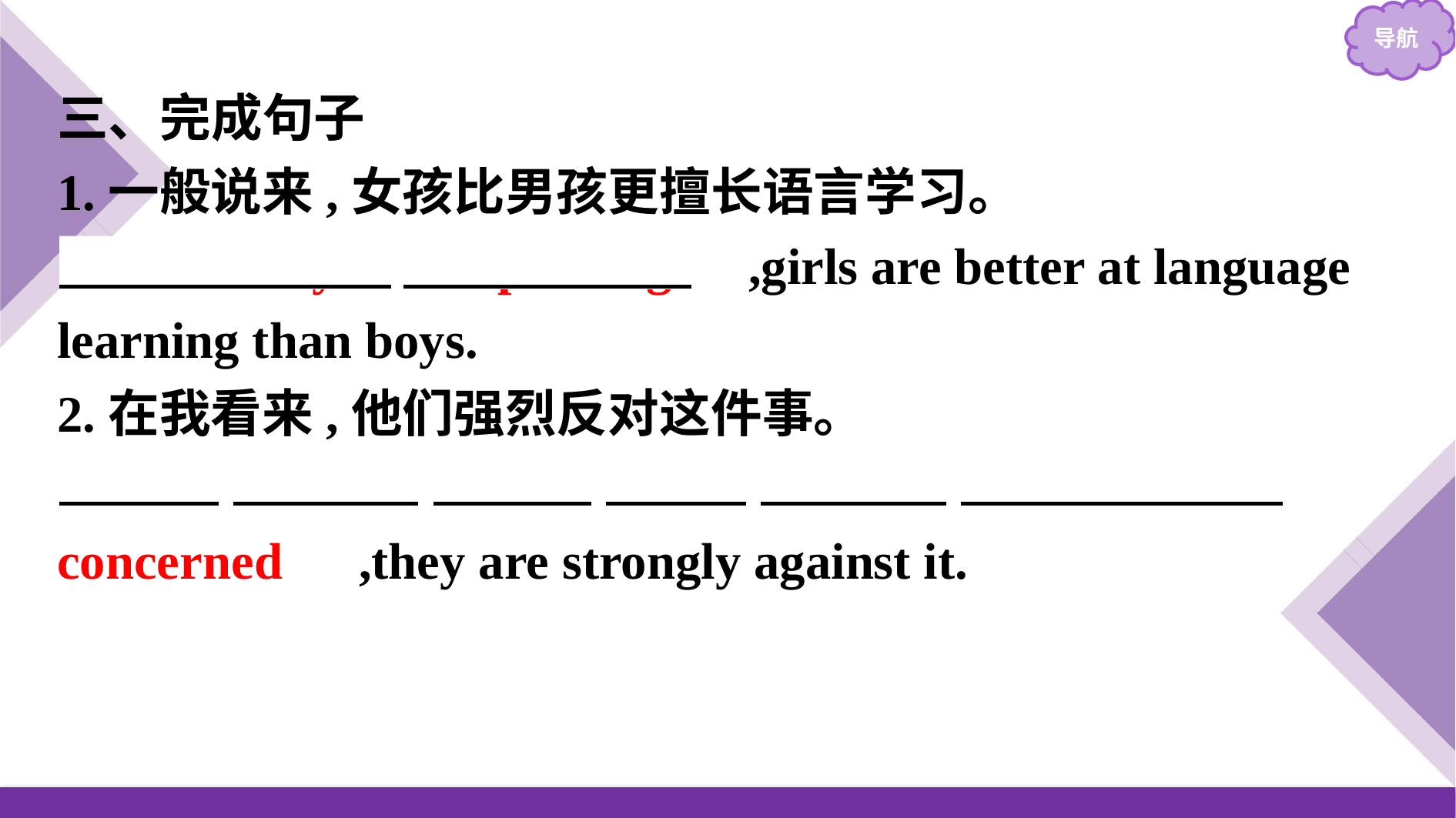

三、完成句子
1.一般说来,女孩比男孩更擅长语言学习。
　Generally　 　speaking　,girls are better at language learning than boys.
2.在我看来,他们强烈反对这件事。
　As　 　far　 　as　 　I　 　am　 　concerned　,they are strongly against it.